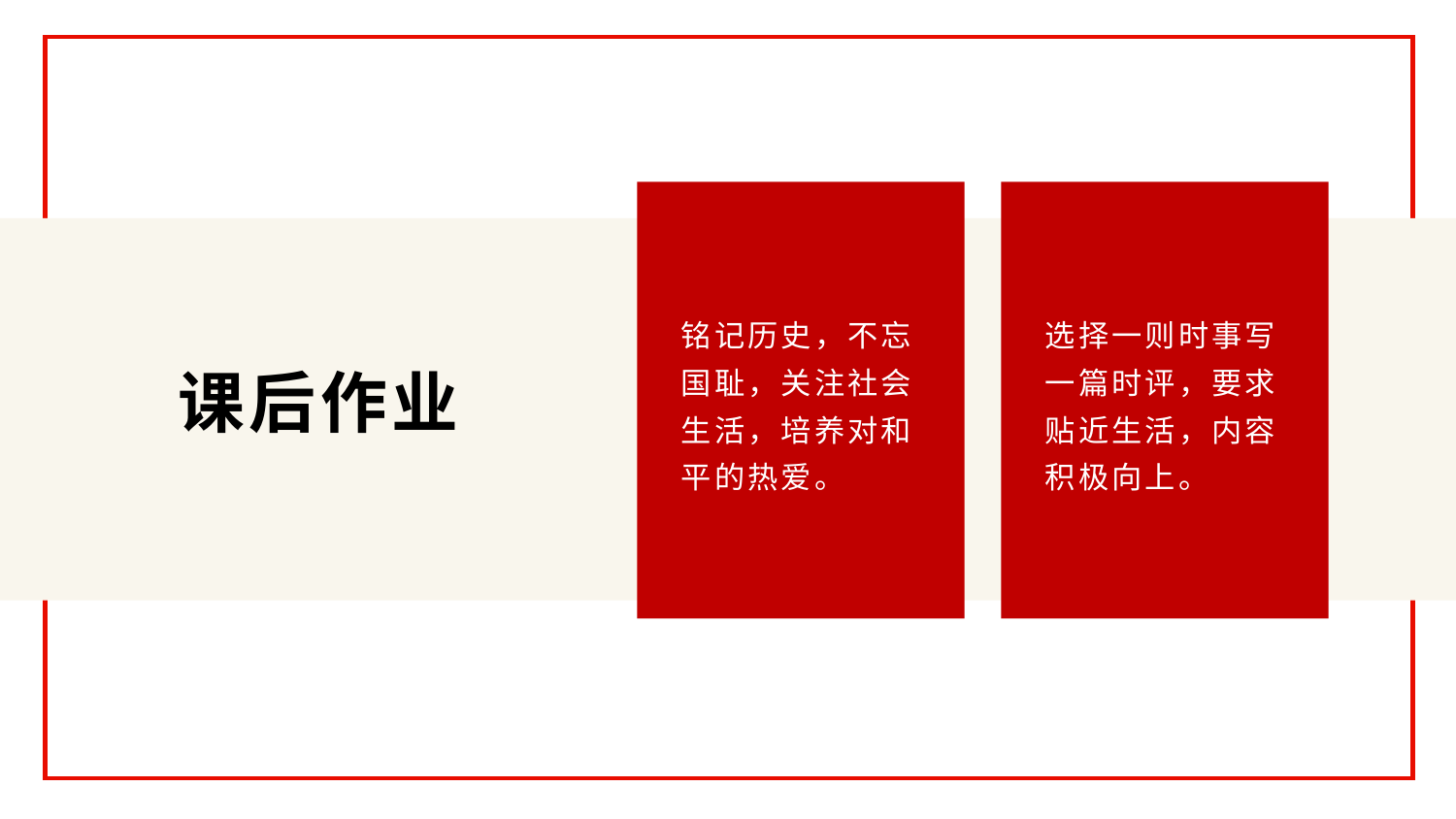

铭记历史，不忘国耻，关注社会生活，培养对和平的热爱。
选择一则时事写一篇时评，要求贴近生活，内容积极向上。
课后作业